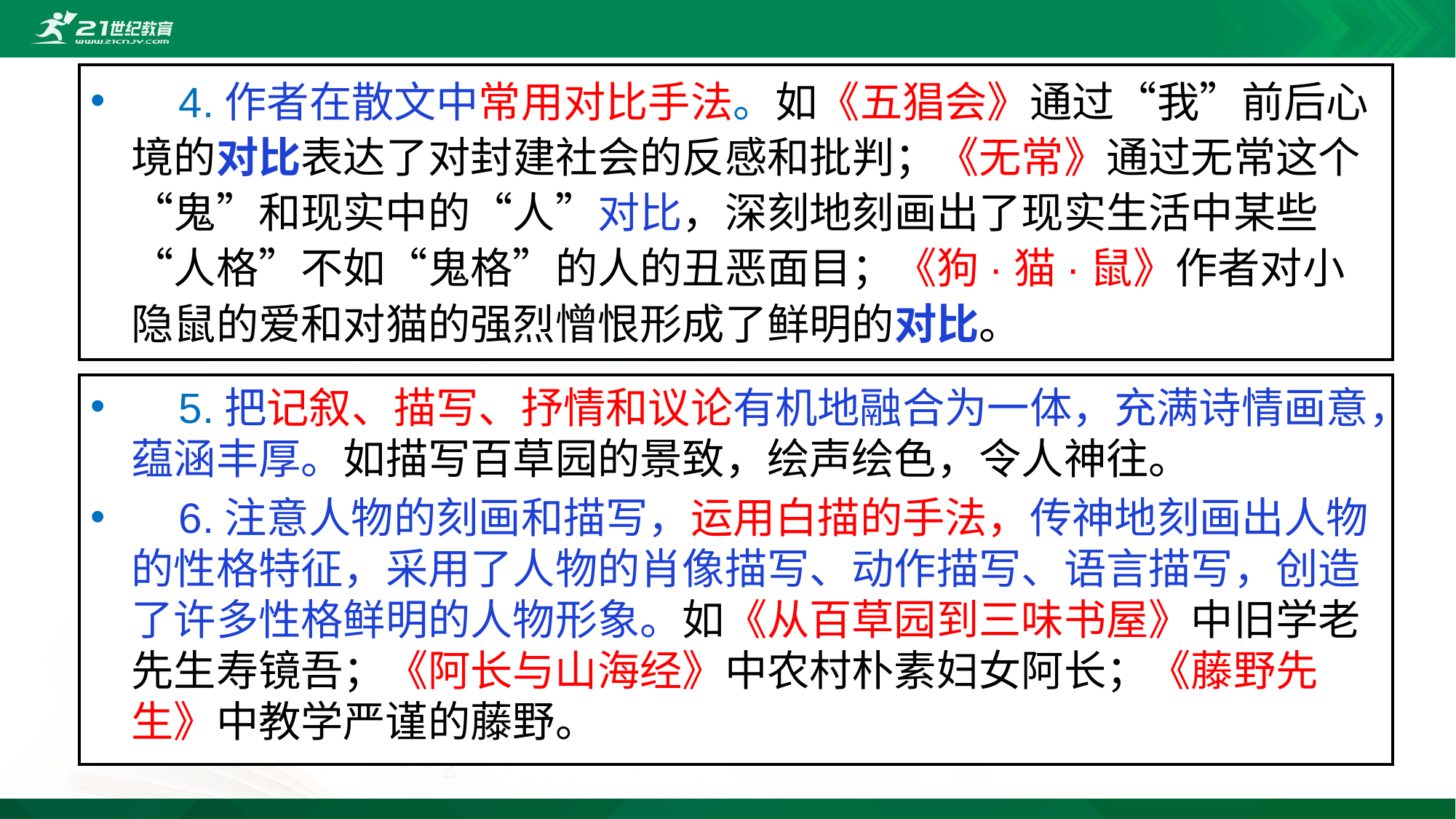

4.作者在散文中常用对比手法。如《五猖会》通过“我”前后心境的对比表达了对封建社会的反感和批判；《无常》通过无常这个“鬼”和现实中的“人”对比，深刻地刻画出了现实生活中某些“人格”不如“鬼格”的人的丑恶面目；《狗·猫·鼠》作者对小隐鼠的爱和对猫的强烈憎恨形成了鲜明的对比。
    5.把记叙、描写、抒情和议论有机地融合为一体，充满诗情画意，蕴涵丰厚。如描写百草园的景致，绘声绘色，令人神往。
    6.注意人物的刻画和描写，运用白描的手法，传神地刻画出人物的性格特征，采用了人物的肖像描写、动作描写、语言描写，创造了许多性格鲜明的人物形象。如《从百草园到三味书屋》中旧学老先生寿镜吾；《阿长与山海经》中农村朴素妇女阿长；《藤野先生》中教学严谨的藤野。